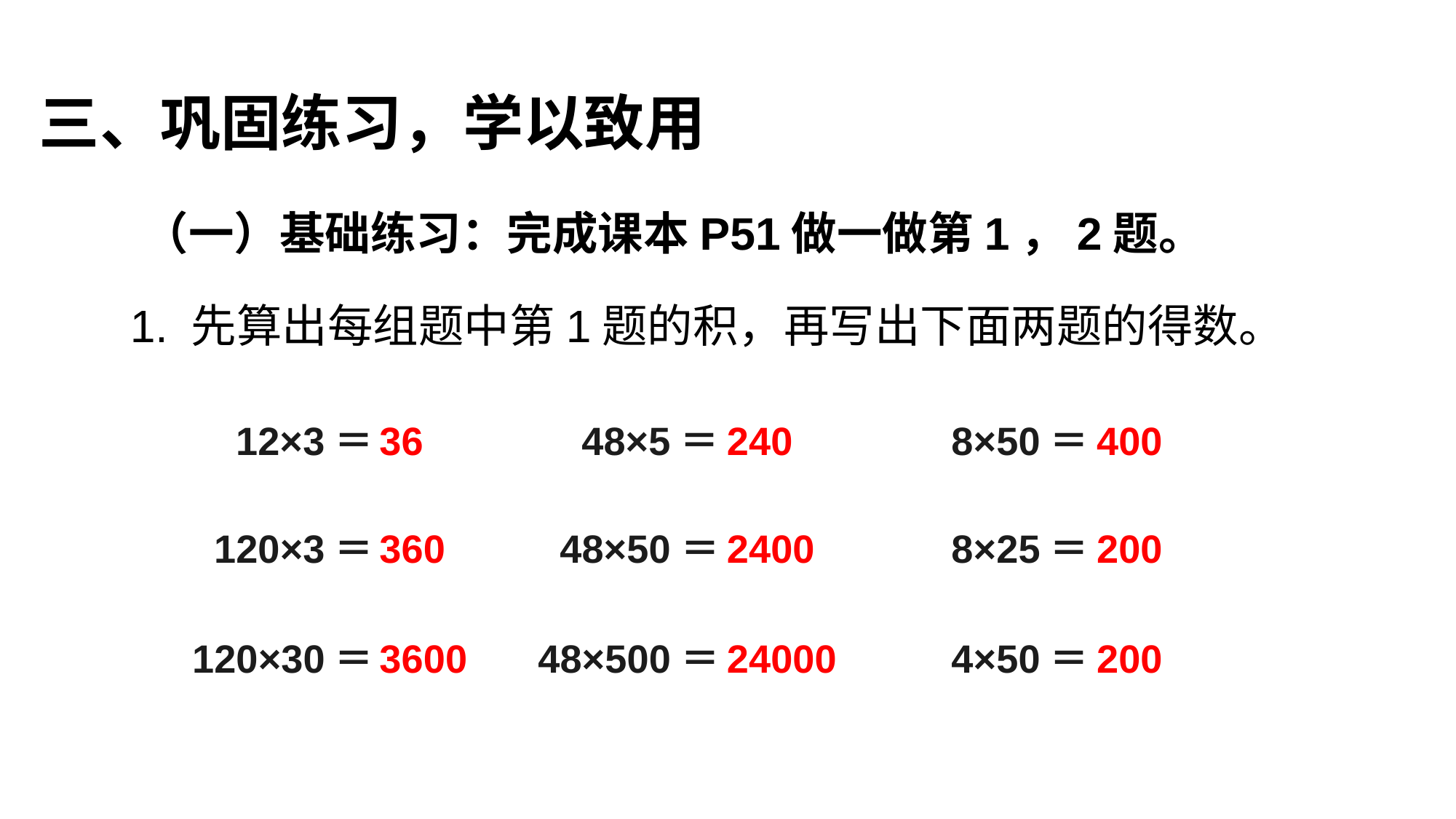

三、巩固练习，学以致用
（一）基础练习：完成课本P51做一做第1，2题。
1. 先算出每组题中第1题的积，再写出下面两题的得数。
    12×3＝
36
    48×5＝
240
8×50＝
400
  120×3＝
360
  48×50＝
2400
8×25＝
200
120×30＝
3600
48×500＝
24000
4×50＝
200